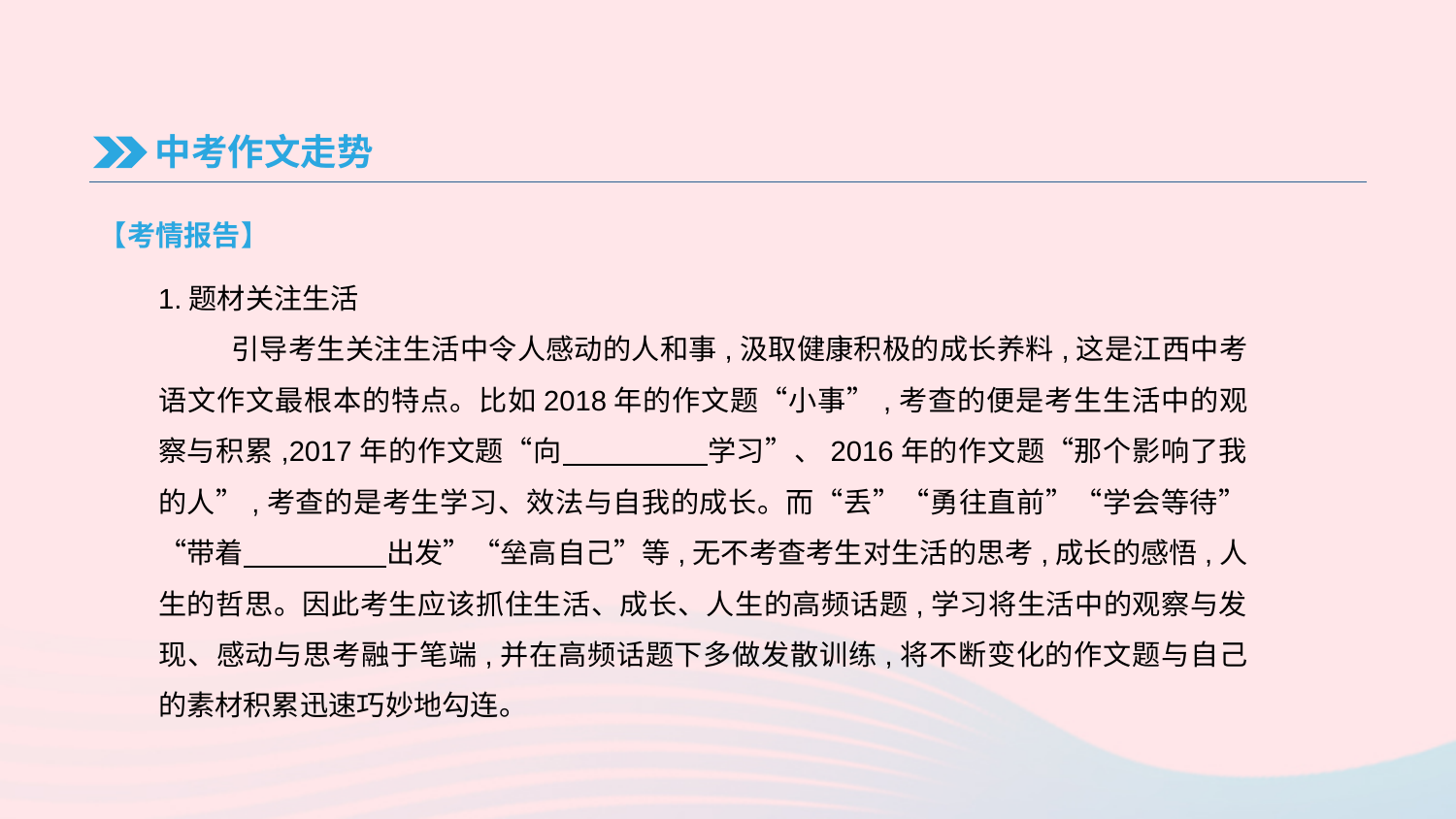

中考作文走势

【考情报告】
1.题材关注生活
引导考生关注生活中令人感动的人和事,汲取健康积极的成长养料,这是江西中考语文作文最根本的特点。比如2018年的作文题“小事”,考查的便是考生生活中的观察与积累,2017年的作文题“向　　　　　学习”、2016年的作文题“那个影响了我的人”,考查的是考生学习、效法与自我的成长。而“丢”“勇往直前”“学会等待”“带着　　　　　出发”“垒高自己”等,无不考查考生对生活的思考,成长的感悟,人生的哲思。因此考生应该抓住生活、成长、人生的高频话题,学习将生活中的观察与发现、感动与思考融于笔端,并在高频话题下多做发散训练,将不断变化的作文题与自己的素材积累迅速巧妙地勾连。